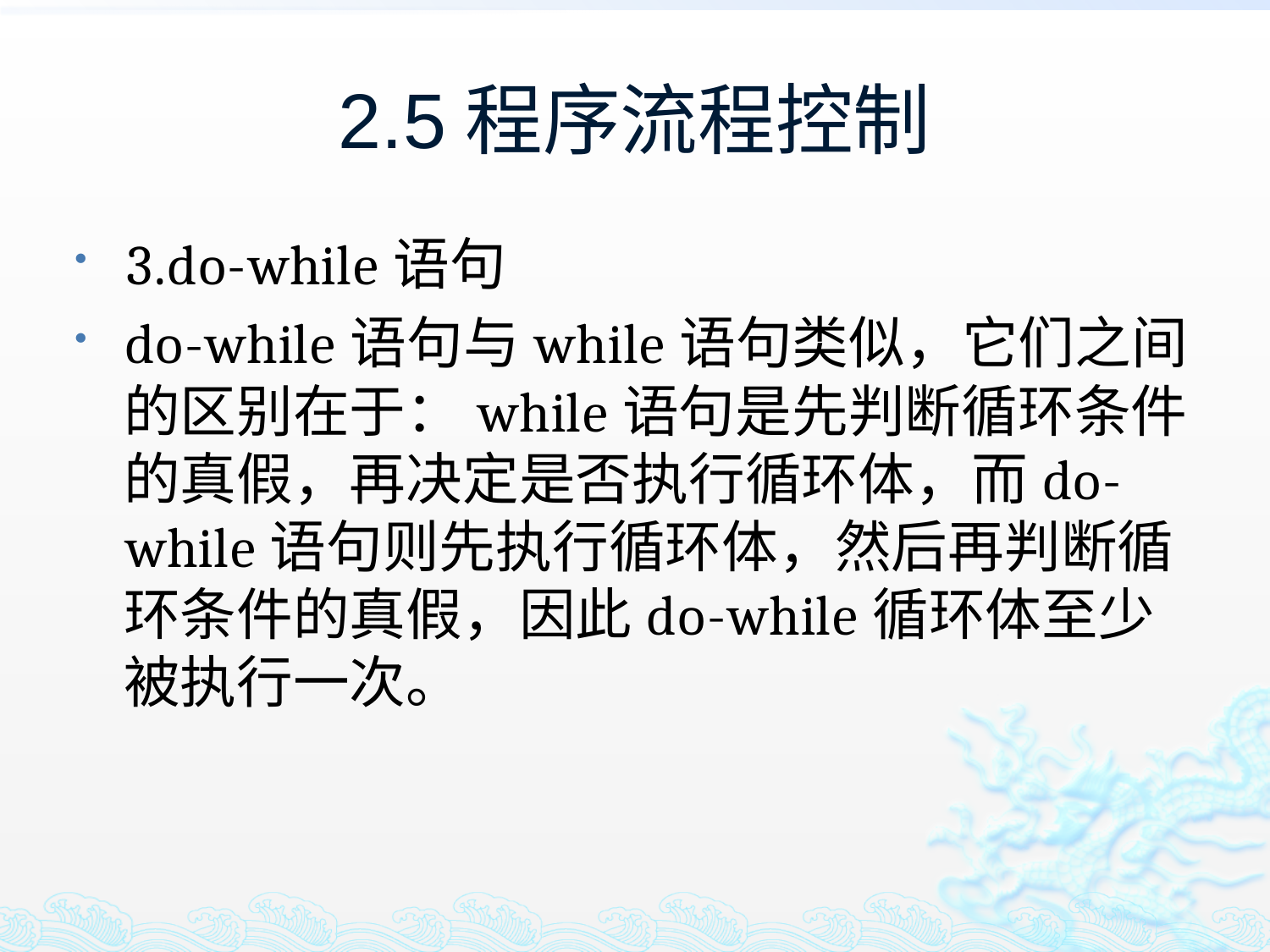

# 2.5程序流程控制
3.do-while语句
do-while语句与while语句类似，它们之间的区别在于：while语句是先判断循环条件的真假，再决定是否执行循环体，而do-while语句则先执行循环体，然后再判断循环条件的真假，因此do-while循环体至少被执行一次。